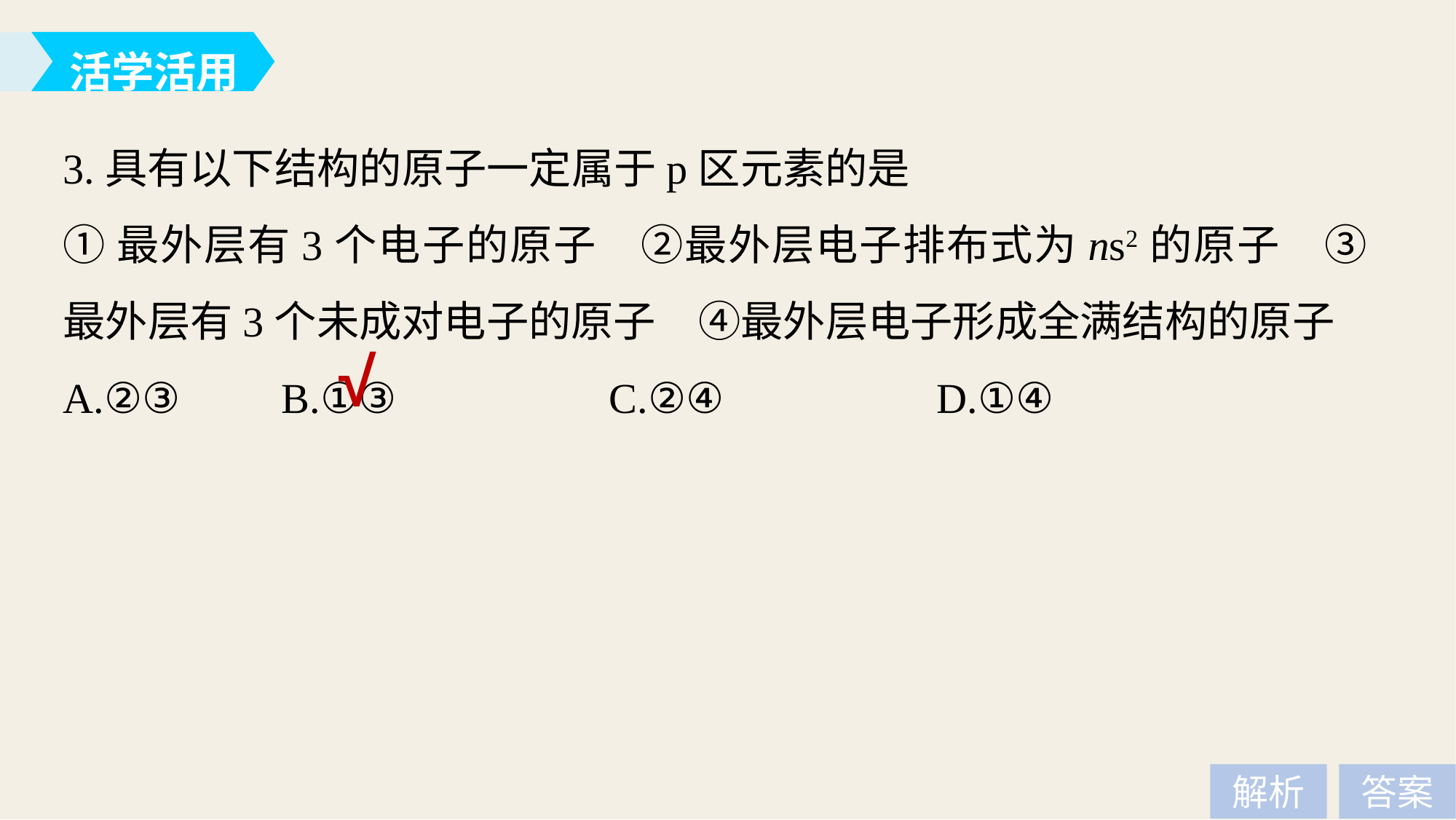

活学活用

3.具有以下结构的原子一定属于p区元素的是
①最外层有3个电子的原子　②最外层电子排布式为ns2的原子　③最外层有3个未成对电子的原子　④最外层电子形成全满结构的原子
A.②③  	B.①③  		C.②④  		D.①④
√
解析
答案